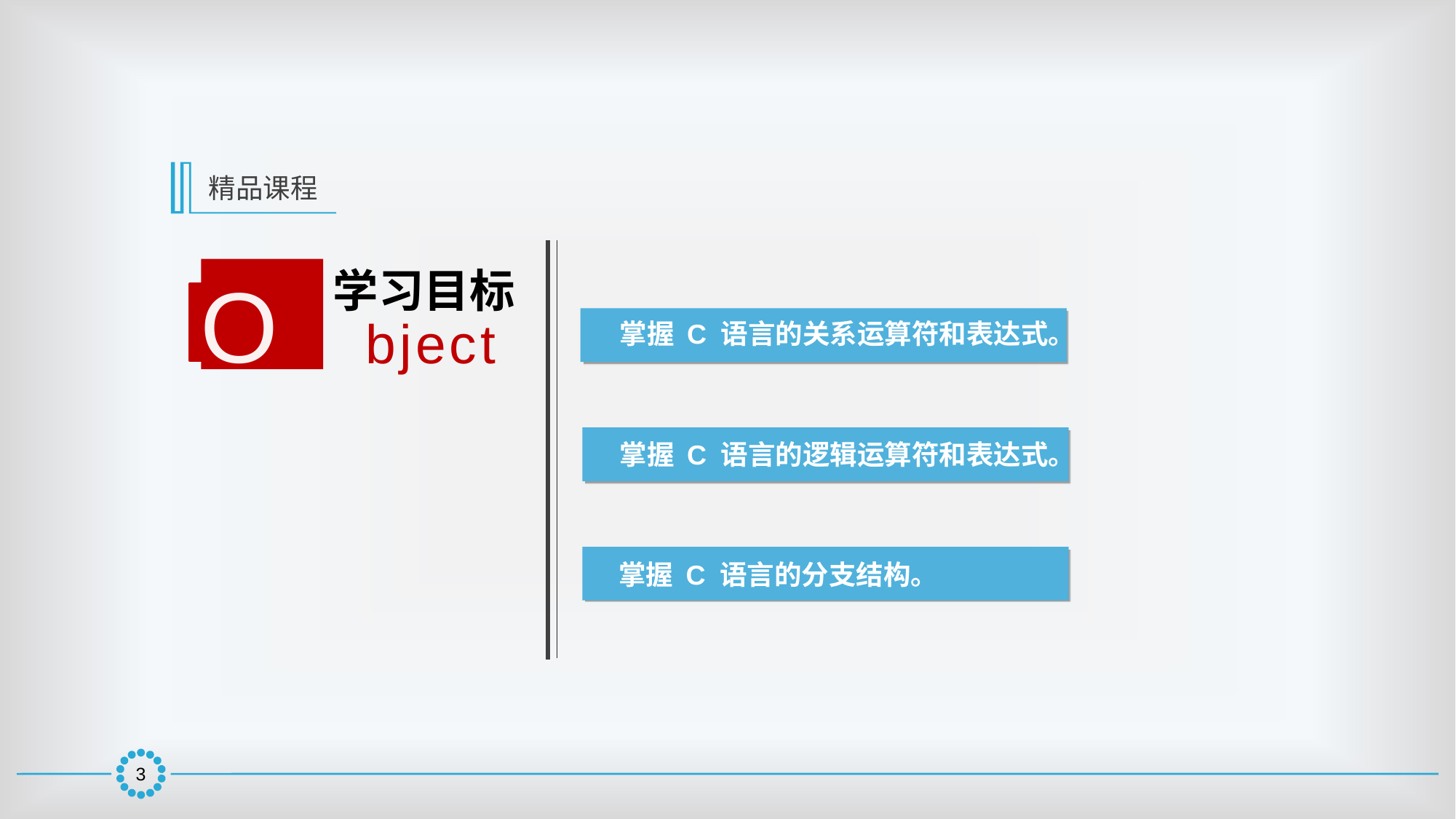

精品课程
学习目标

O

bject

掌握 C 语言的关系运算符和表达式。

掌握 C 语言的逻辑运算符和表达式。

掌握 C 语言的分支结构。

3